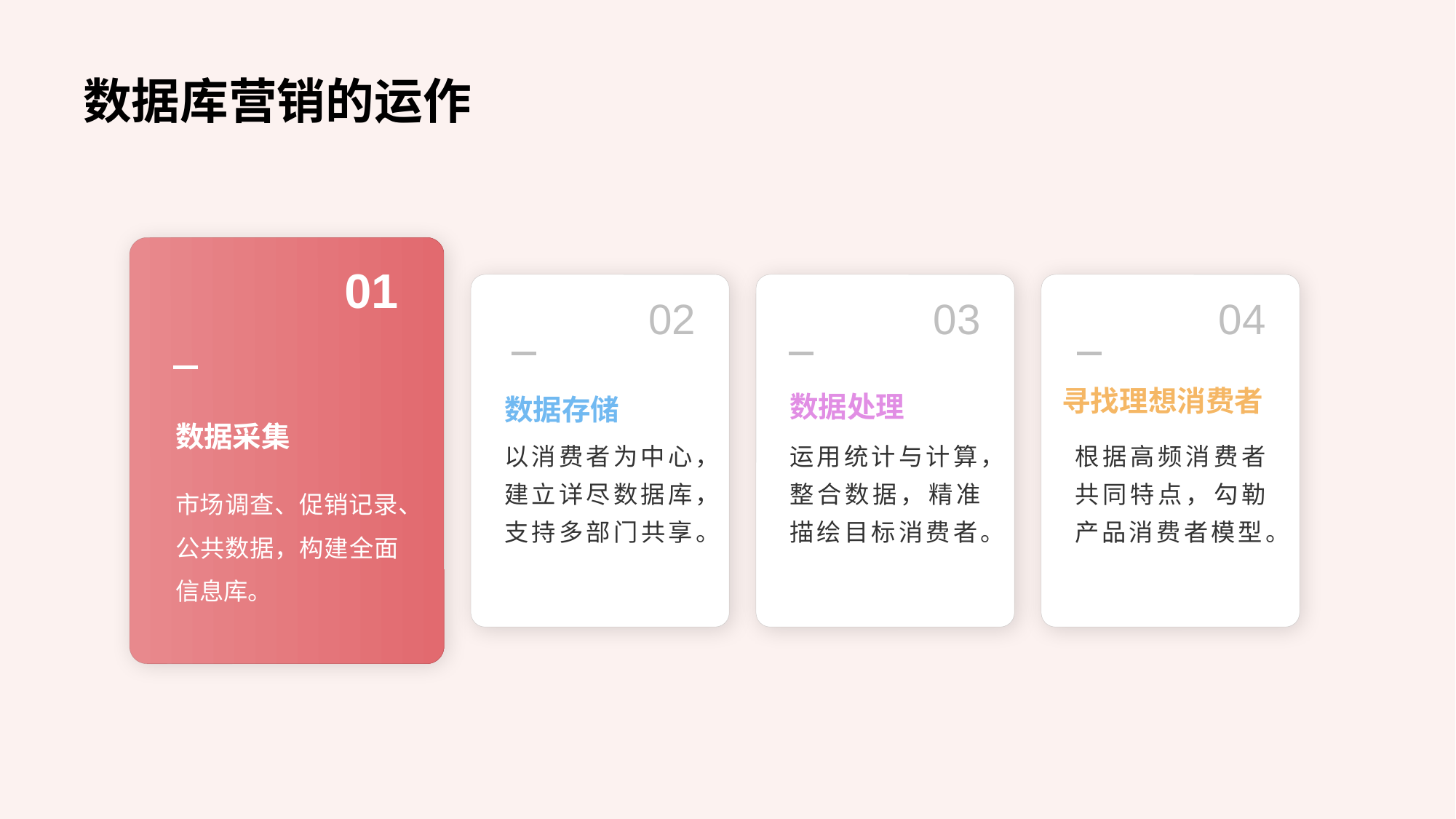

数据库营销的运作

01

02
03
04
寻找理想消费者
数据采集
数据存储
数据处理
以消费者为中心，建立详尽数据库，支持多部门共享。
运用统计与计算，整合数据，精准描绘目标消费者。
根据高频消费者共同特点，勾勒产品消费者模型。
市场调查、促销记录、公共数据，构建全面信息库。